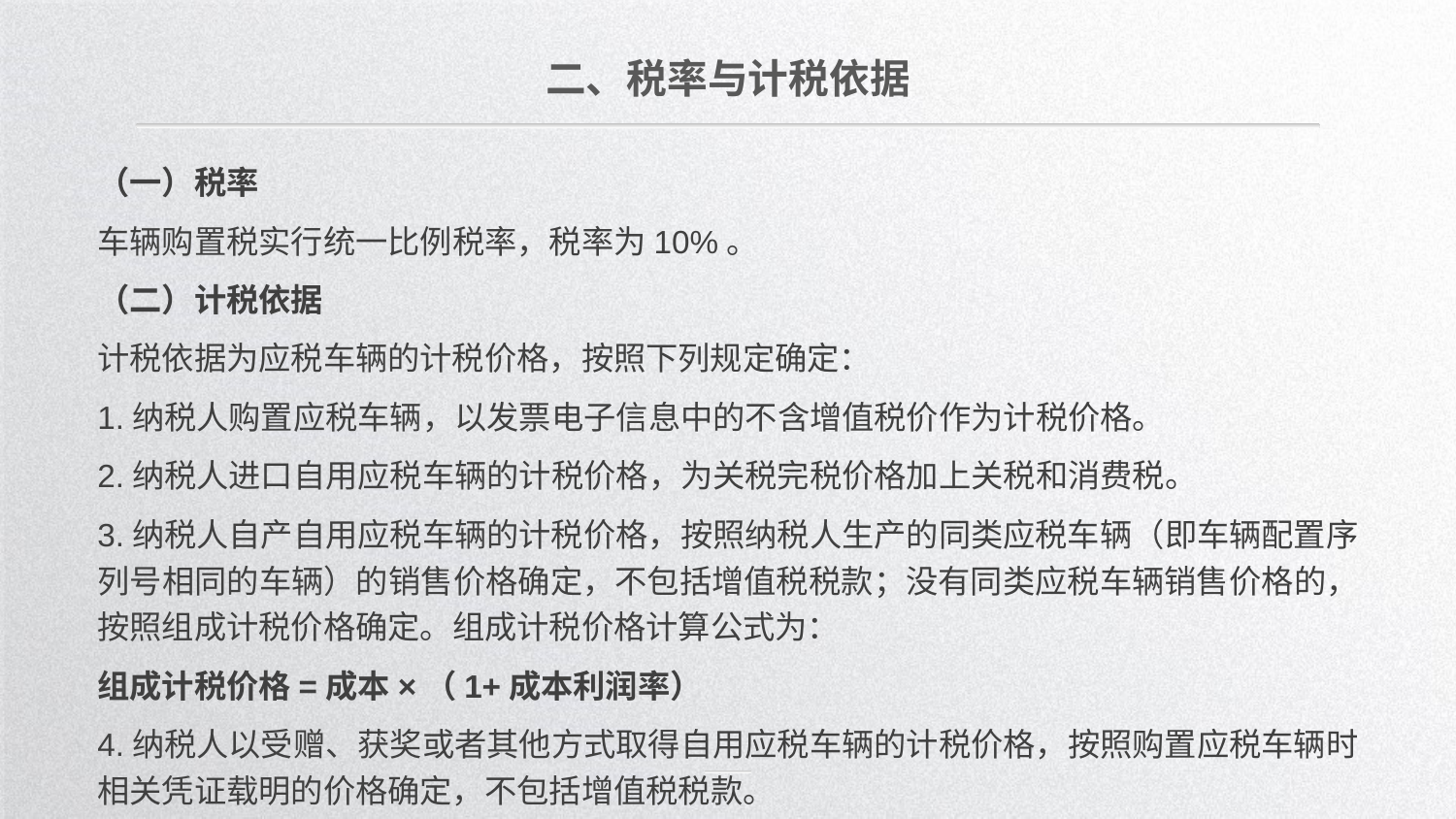

二、税率与计税依据
（一）税率
车辆购置税实行统一比例税率，税率为10%。
（二）计税依据
计税依据为应税车辆的计税价格，按照下列规定确定：
1.纳税人购置应税车辆，以发票电子信息中的不含增值税价作为计税价格。
2.纳税人进口自用应税车辆的计税价格，为关税完税价格加上关税和消费税。
3.纳税人自产自用应税车辆的计税价格，按照纳税人生产的同类应税车辆（即车辆配置序列号相同的车辆）的销售价格确定，不包括增值税税款；没有同类应税车辆销售价格的，按照组成计税价格确定。组成计税价格计算公式为：
组成计税价格=成本×（1+成本利润率）
4.纳税人以受赠、获奖或者其他方式取得自用应税车辆的计税价格，按照购置应税车辆时相关凭证载明的价格确定，不包括增值税税款。